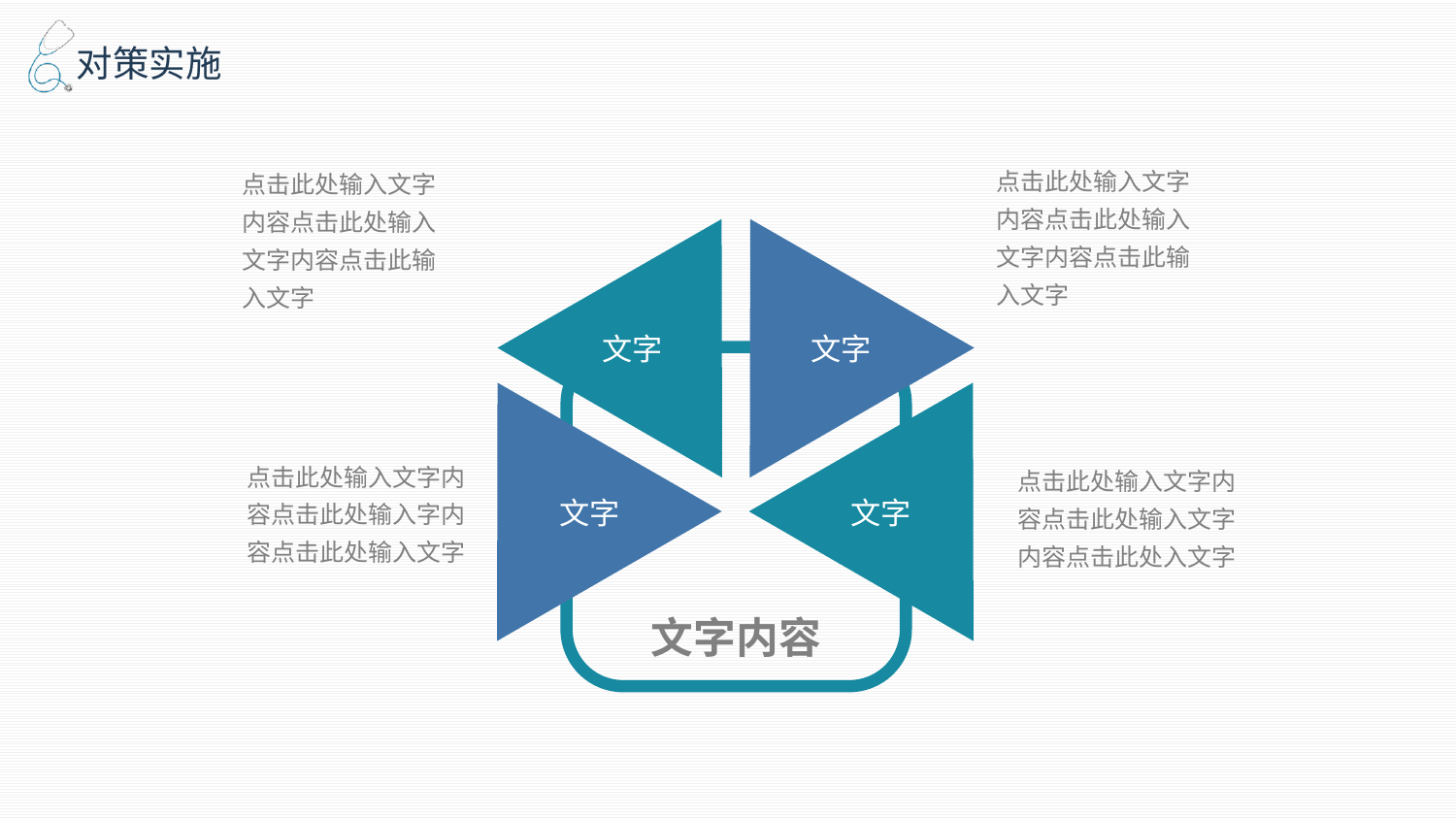

点击此处输入文字内容点击此处输入文字内容点击此输入文字
点击此处输入文字内容点击此处输入文字内容点击此输入文字
文字
文字
文字内容
文字
文字
点击此处输入文字内容点击此处输入字内容点击此处输入文字
点击此处输入文字内容点击此处输入文字内容点击此处入文字